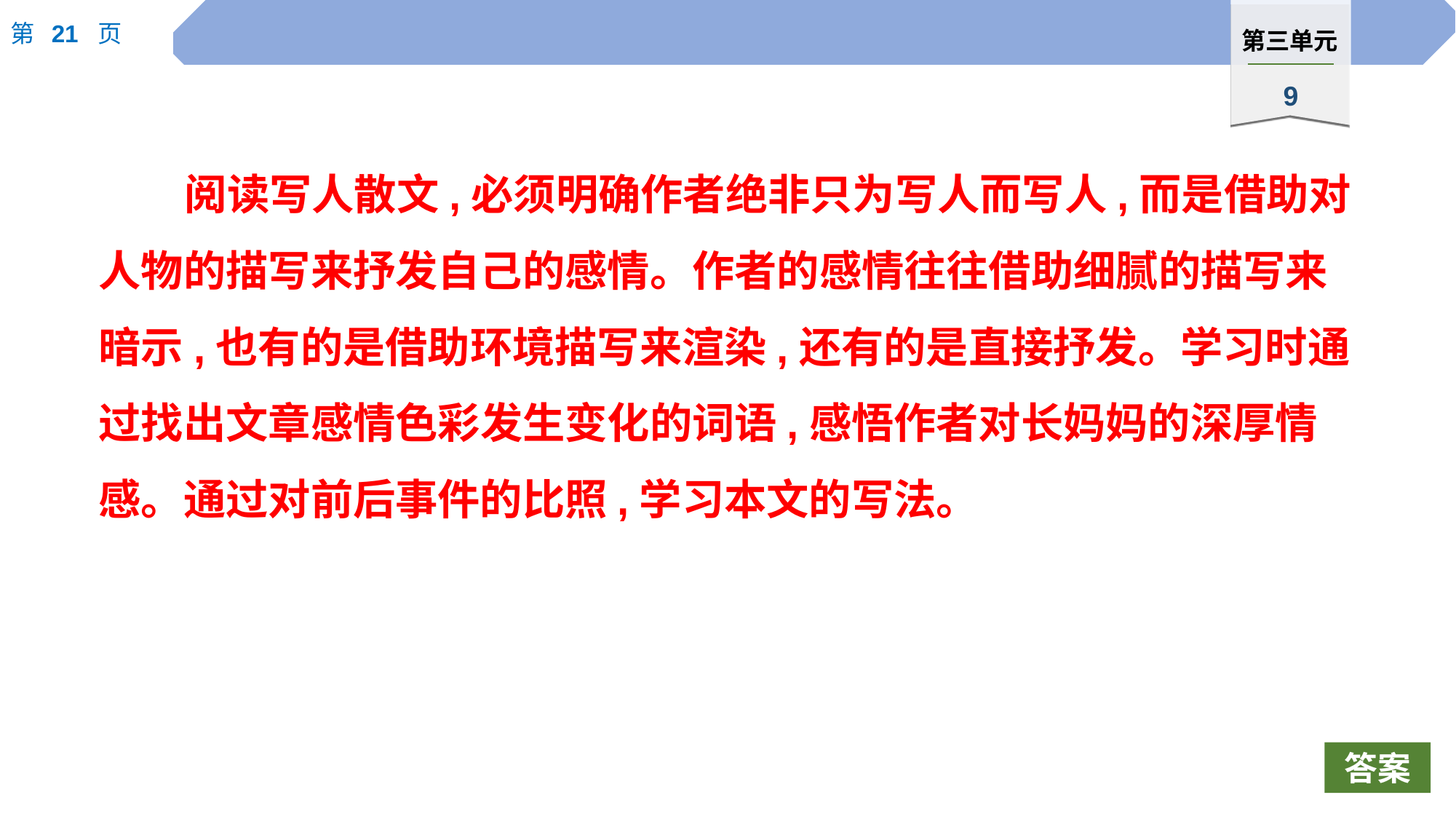

阅读写人散文,必须明确作者绝非只为写人而写人,而是借助对人物的描写来抒发自己的感情。作者的感情往往借助细腻的描写来暗示,也有的是借助环境描写来渲染,还有的是直接抒发。学习时通过找出文章感情色彩发生变化的词语,感悟作者对长妈妈的深厚情感。通过对前后事件的比照,学习本文的写法。
答案